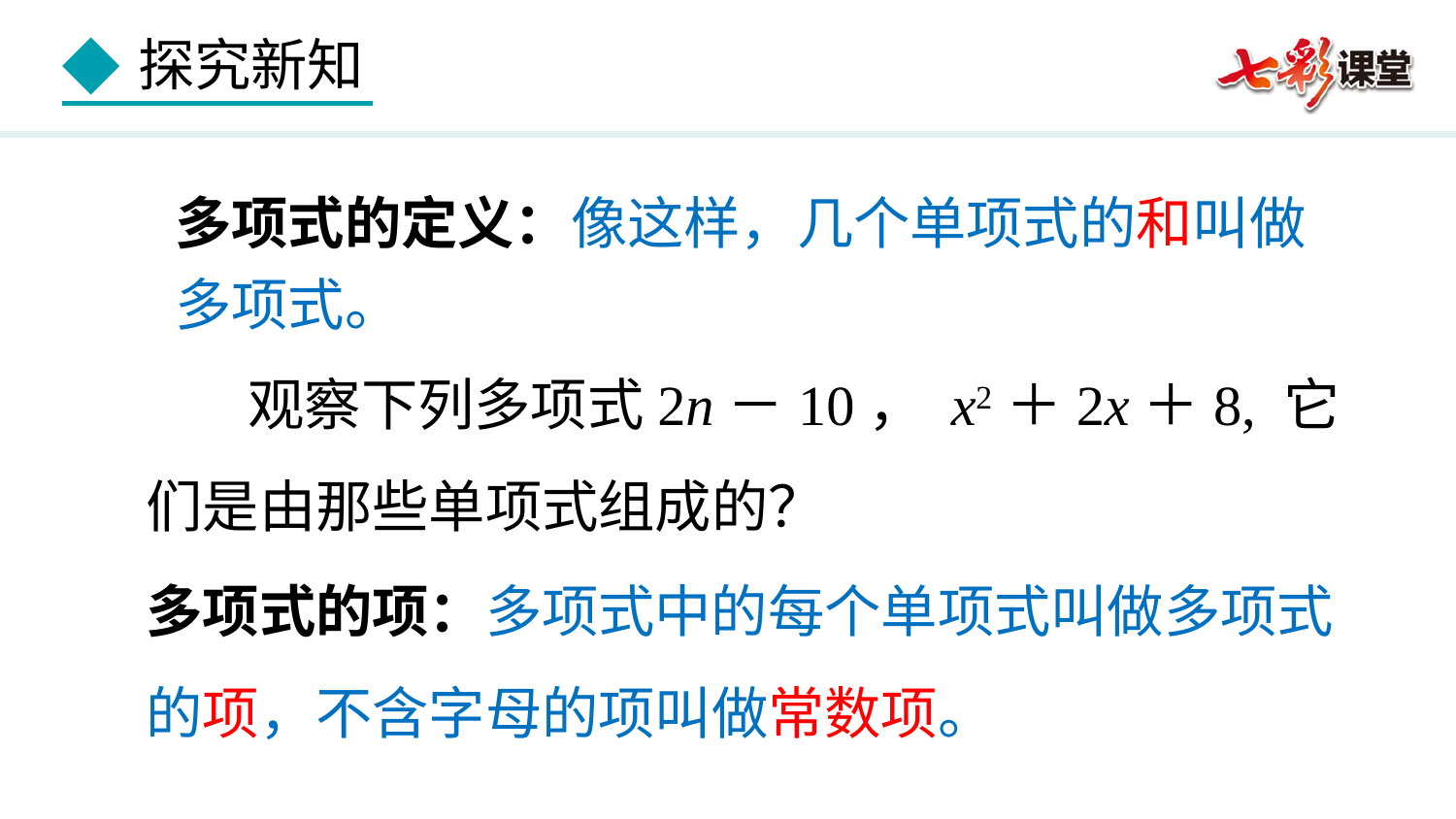

多项式的定义：像这样，几个单项式的和叫做多项式。
       观察下列多项式2n－10， x2＋2x＋8, 它们是由那些单项式组成的？
多项式的项：多项式中的每个单项式叫做多项式的项，不含字母的项叫做常数项。